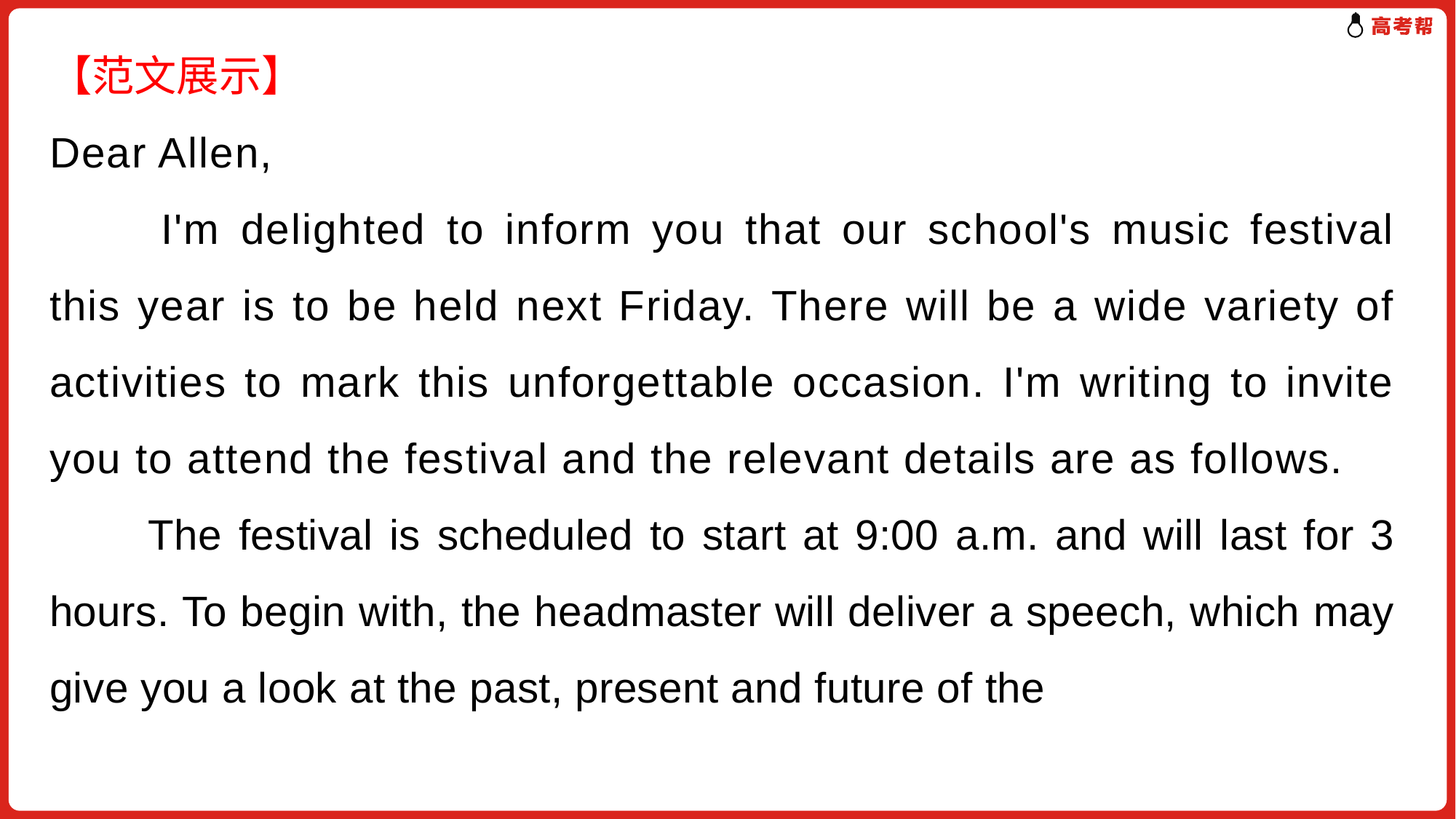

【范文展示】
Dear Allen,
　　I'm delighted to inform you that our school's music festival this year is to be held next Friday. There will be a wide variety of activities to mark this unforgettable occasion. I'm writing to invite you to attend the festival and the relevant details are as follows.
      The festival is scheduled to start at 9:00 a.m. and will last for 3 hours. To begin with, the headmaster will deliver a speech, which may give you a look at the past, present and future of the